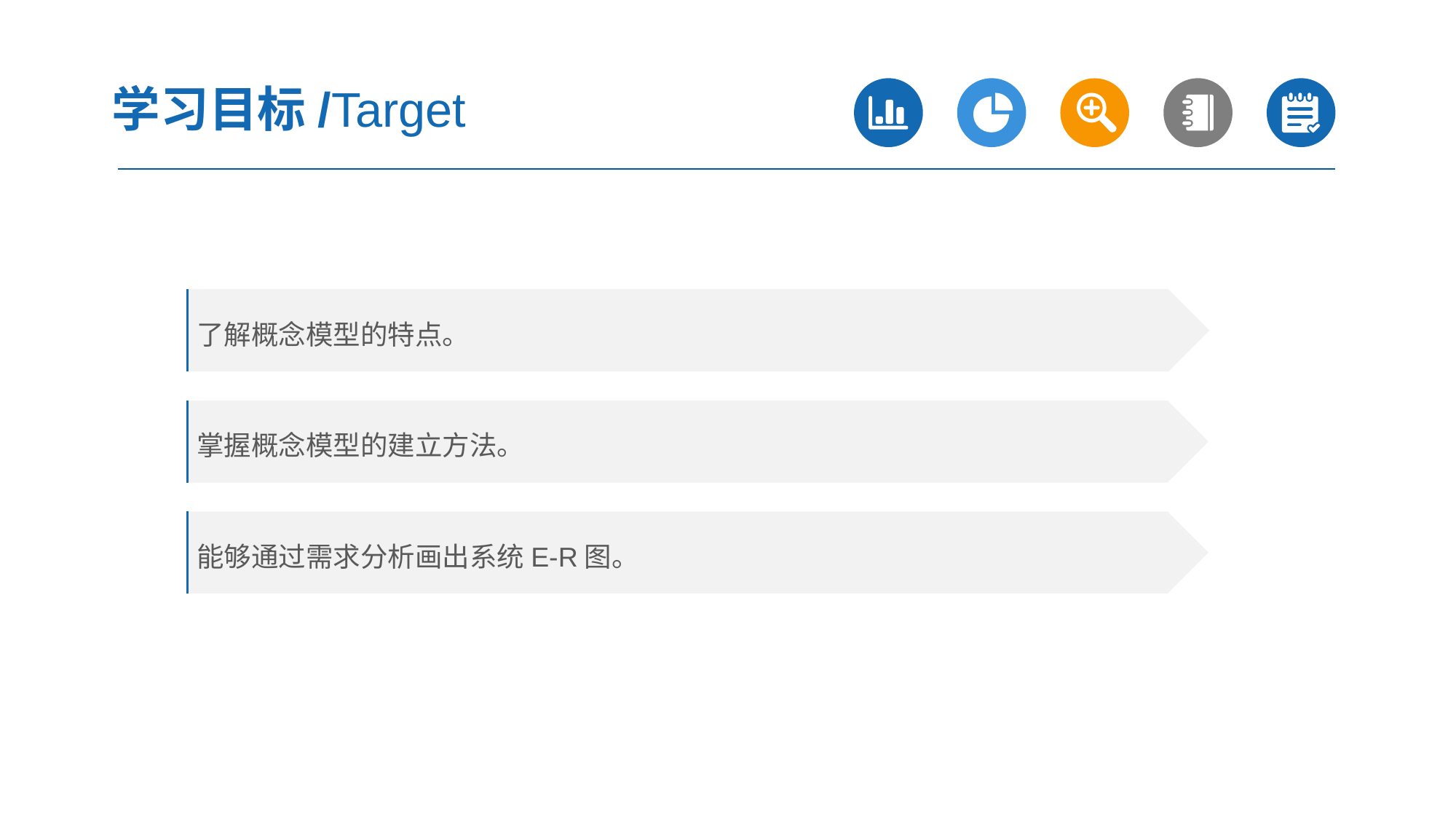

学习目标/Target
了解概念模型的特点。

掌握概念模型的建立方法。

能够通过需求分析画出系统E-R图。